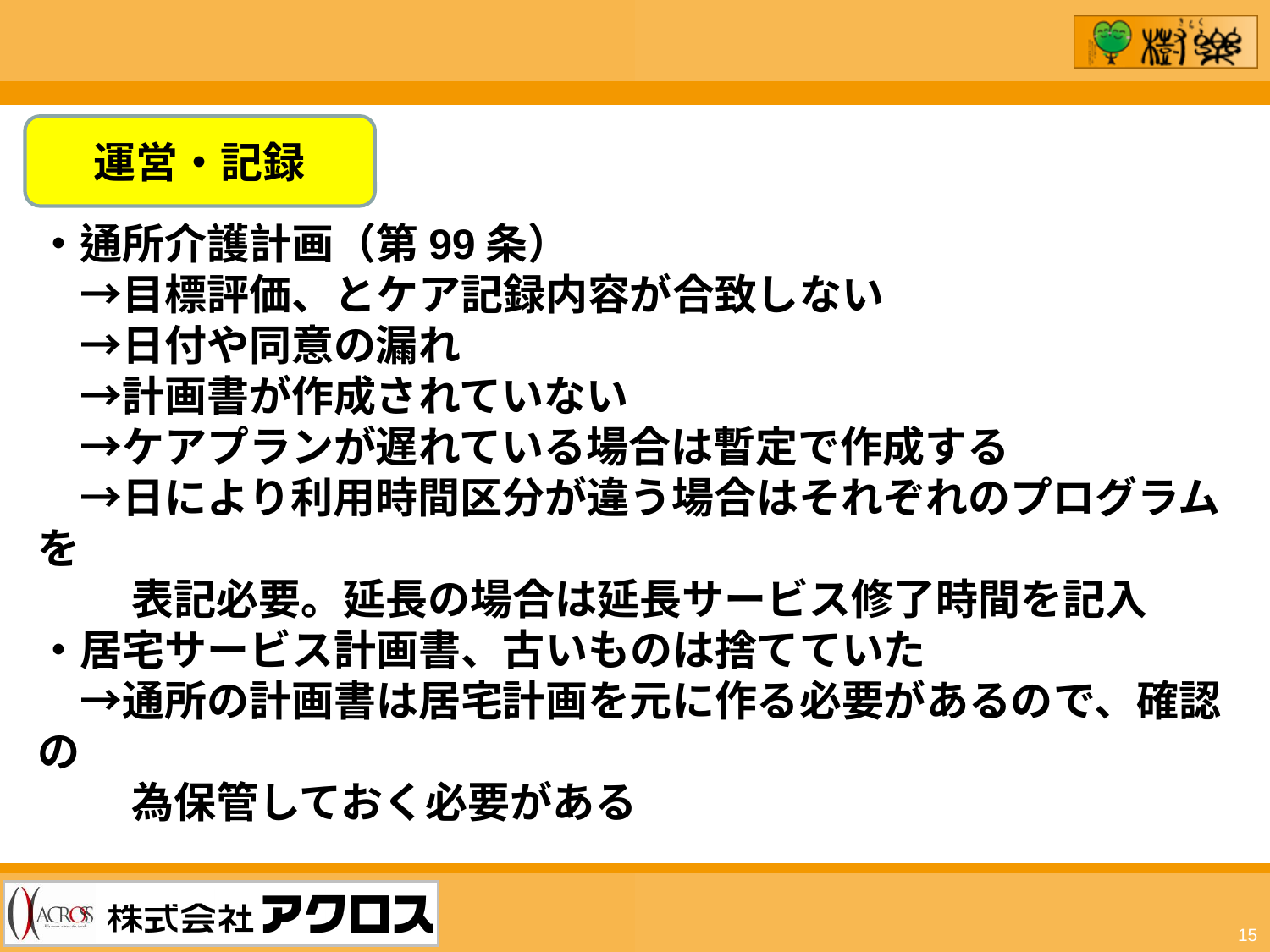

運営・記録
・通所介護計画（第99条）
　→目標評価、とケア記録内容が合致しない
　→日付や同意の漏れ
　→計画書が作成されていない
　→ケアプランが遅れている場合は暫定で作成する
　→日により利用時間区分が違う場合はそれぞれのプログラムを
　　 表記必要。延長の場合は延長サービス修了時間を記入
・居宅サービス計画書、古いものは捨てていた
　→通所の計画書は居宅計画を元に作る必要があるので、確認の
　　 為保管しておく必要がある

15